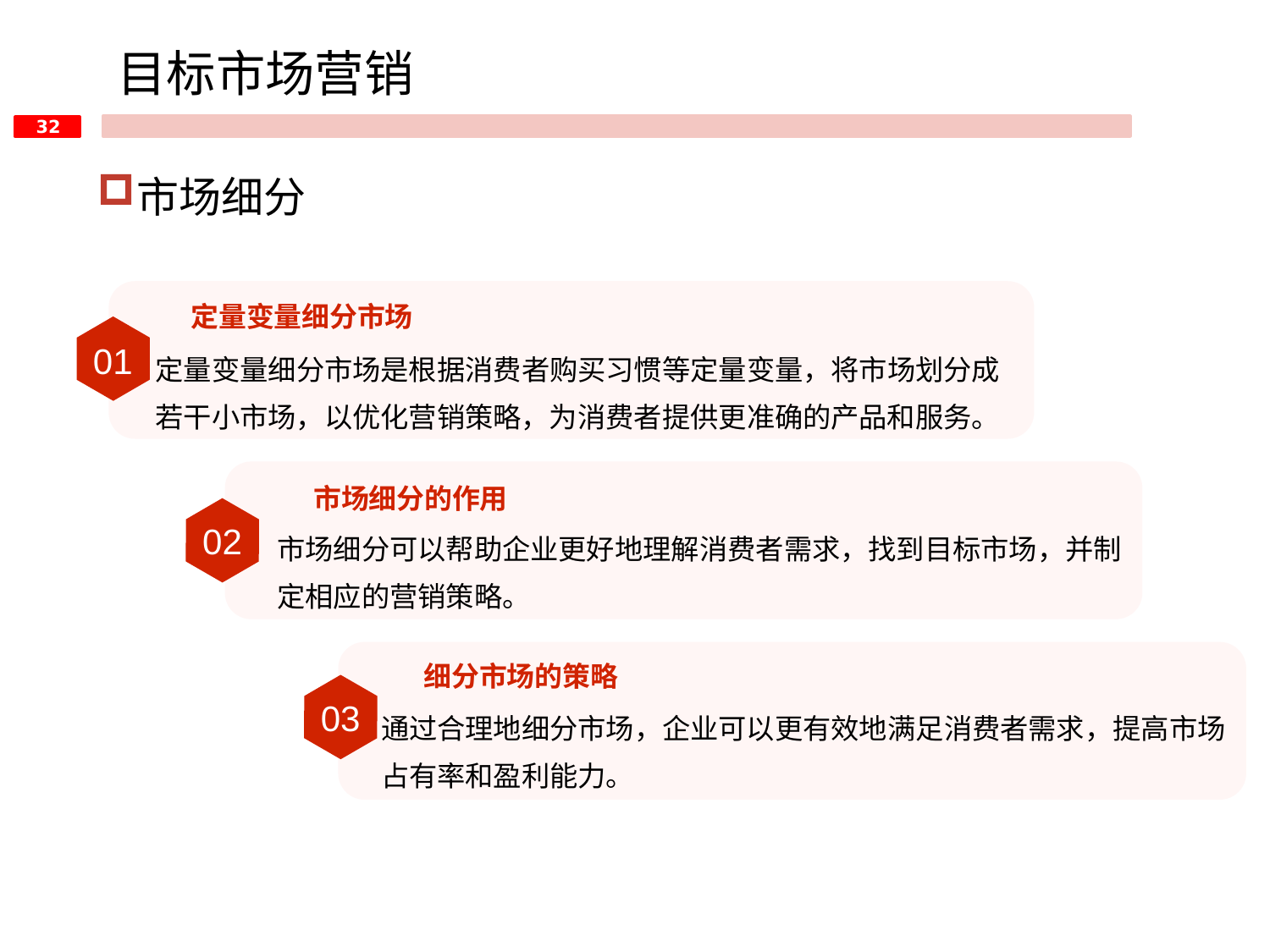

目标市场营销
32
市场细分

定量变量细分市场

01
定量变量细分市场是根据消费者购买习惯等定量变量，将市场划分成若干小市场，以优化营销策略，为消费者提供更准确的产品和服务。

市场细分的作用

02
市场细分可以帮助企业更好地理解消费者需求，找到目标市场，并制定相应的营销策略。

细分市场的策略

03
通过合理地细分市场，企业可以更有效地满足消费者需求，提高市场占有率和盈利能力。